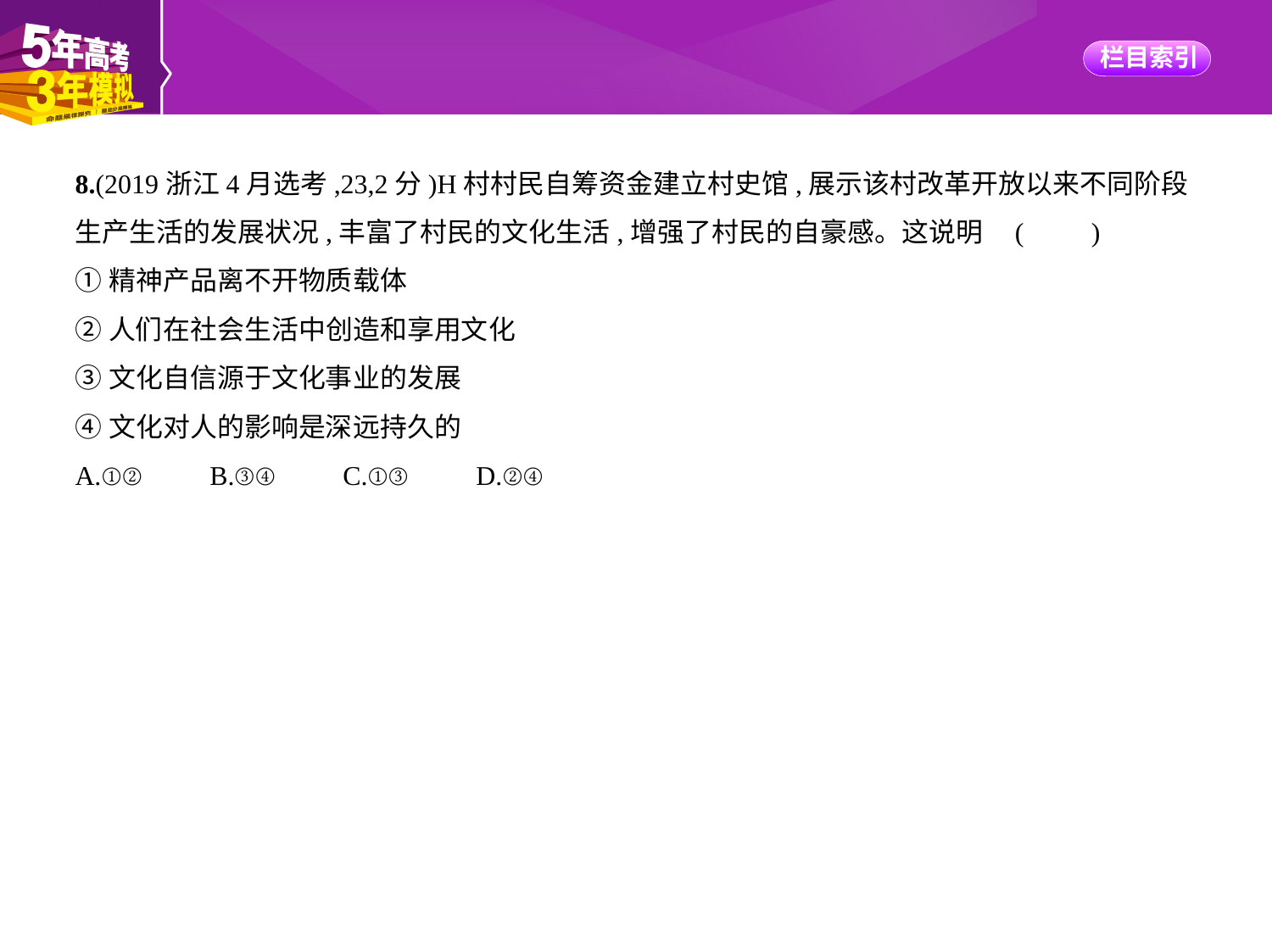

8.(2019浙江4月选考,23,2分)H村村民自筹资金建立村史馆,展示该村改革开放以来不同阶段
生产生活的发展状况,丰富了村民的文化生活,增强了村民的自豪感。这说明 (　　)
①精神产品离不开物质载体
②人们在社会生活中创造和享用文化
③文化自信源于文化事业的发展
④文化对人的影响是深远持久的
A.①②　　B.③④　　C.①③　　D.②④